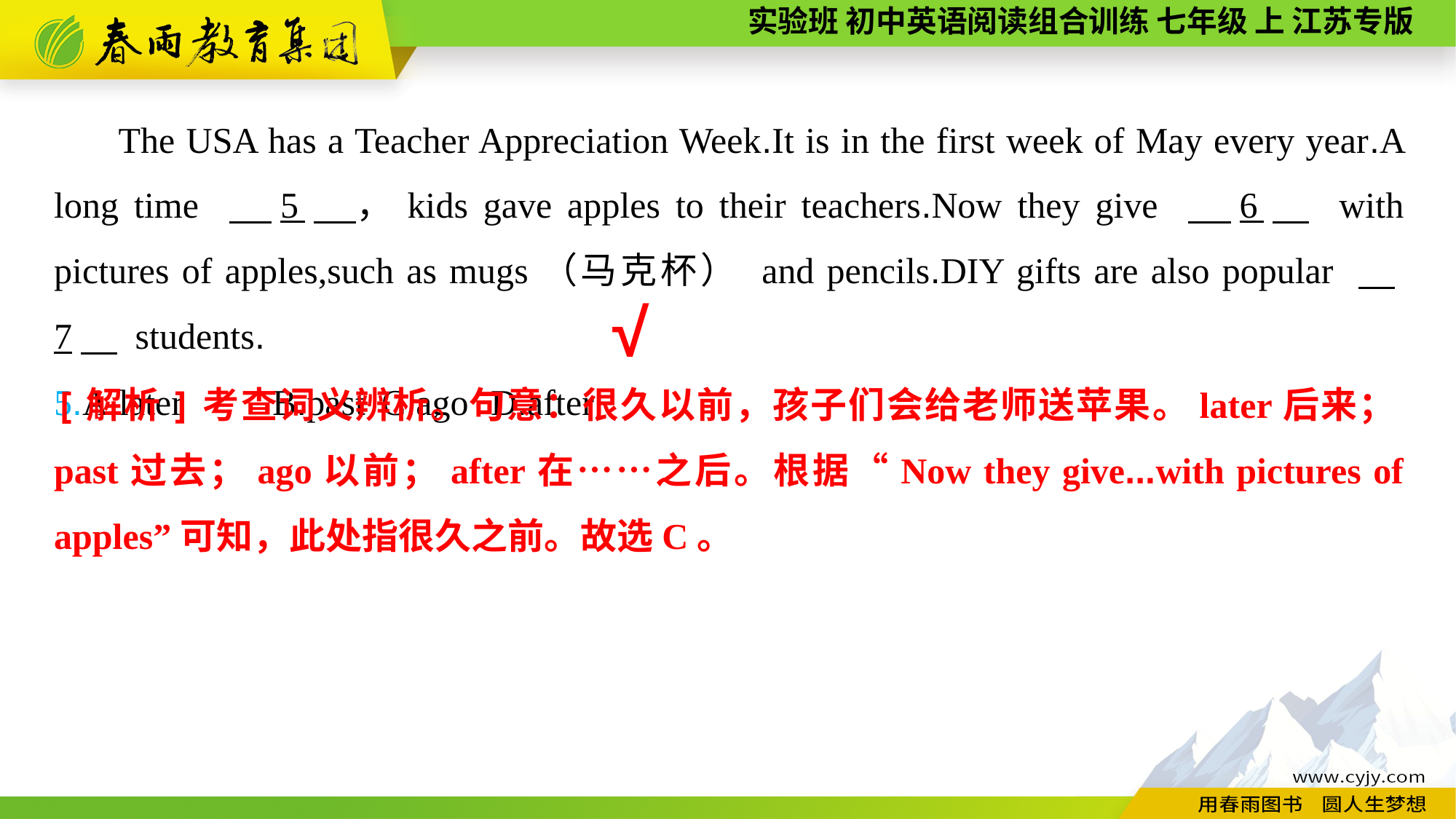

The USA has a Teacher Appreciation Week.It is in the first week of May every year.A long time 　5　，kids gave apples to their teachers.Now they give 　6　 with pictures of apples,such as mugs（马克杯） and pencils.DIY gifts are also popular 　7　 students.
5.A.later	B.past	C.ago	D.after
√
[解析]考查词义辨析。句意：很久以前，孩子们会给老师送苹果。later后来；past过去；ago以前；after在……之后。根据“Now they give...with pictures of apples”可知，此处指很久之前。故选C。